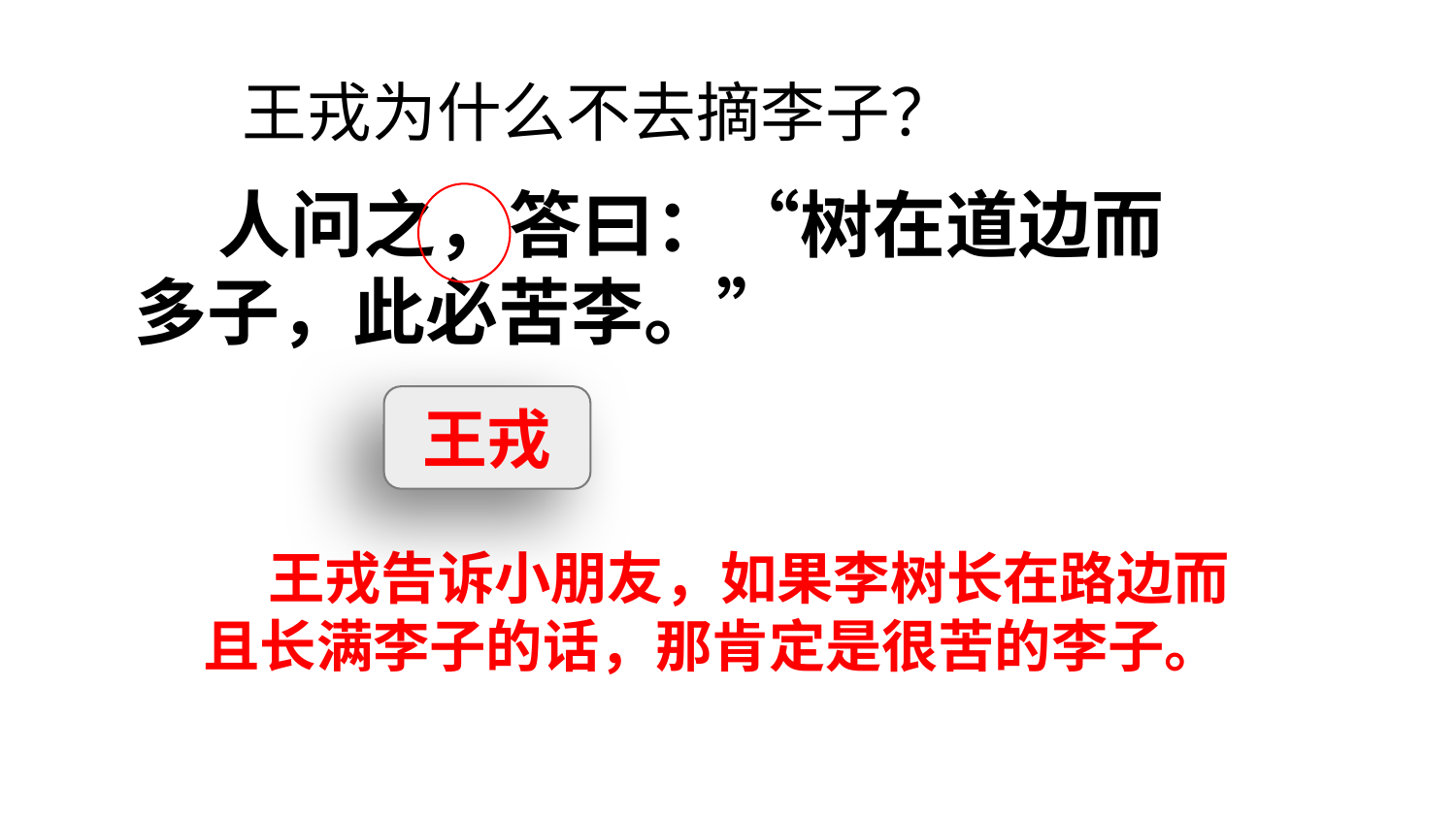

王戎为什么不去摘李子？
    人问之，答曰：“树在道边而多子，此必苦李。”

王戎
    王戎告诉小朋友，如果李树长在路边而且长满李子的话，那肯定是很苦的李子。